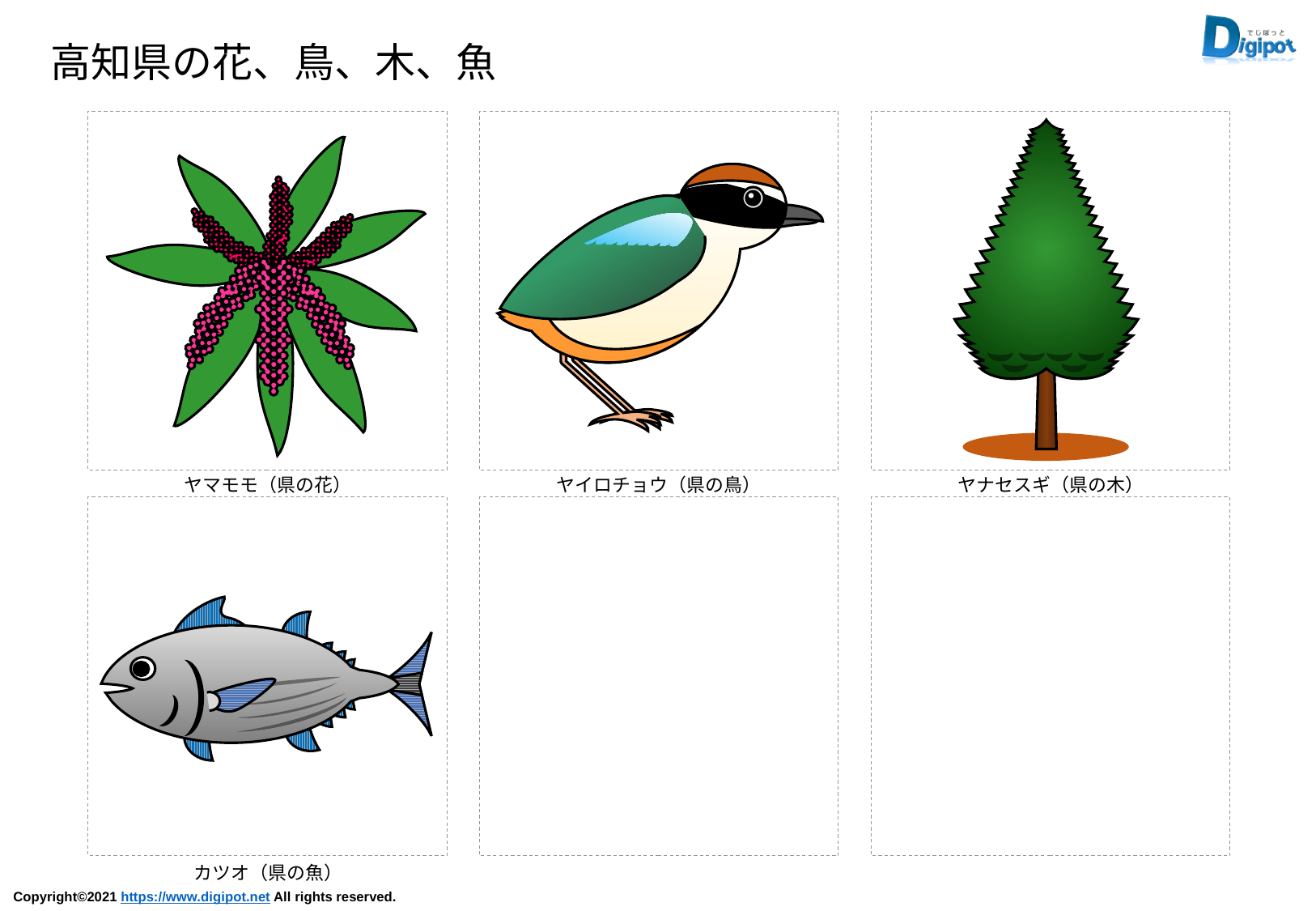

高知県の花、鳥、木、魚

ヤマモモ（県の花）
ヤイロチョウ（県の鳥）
ヤナセスギ（県の木）

カツオ（県の魚）